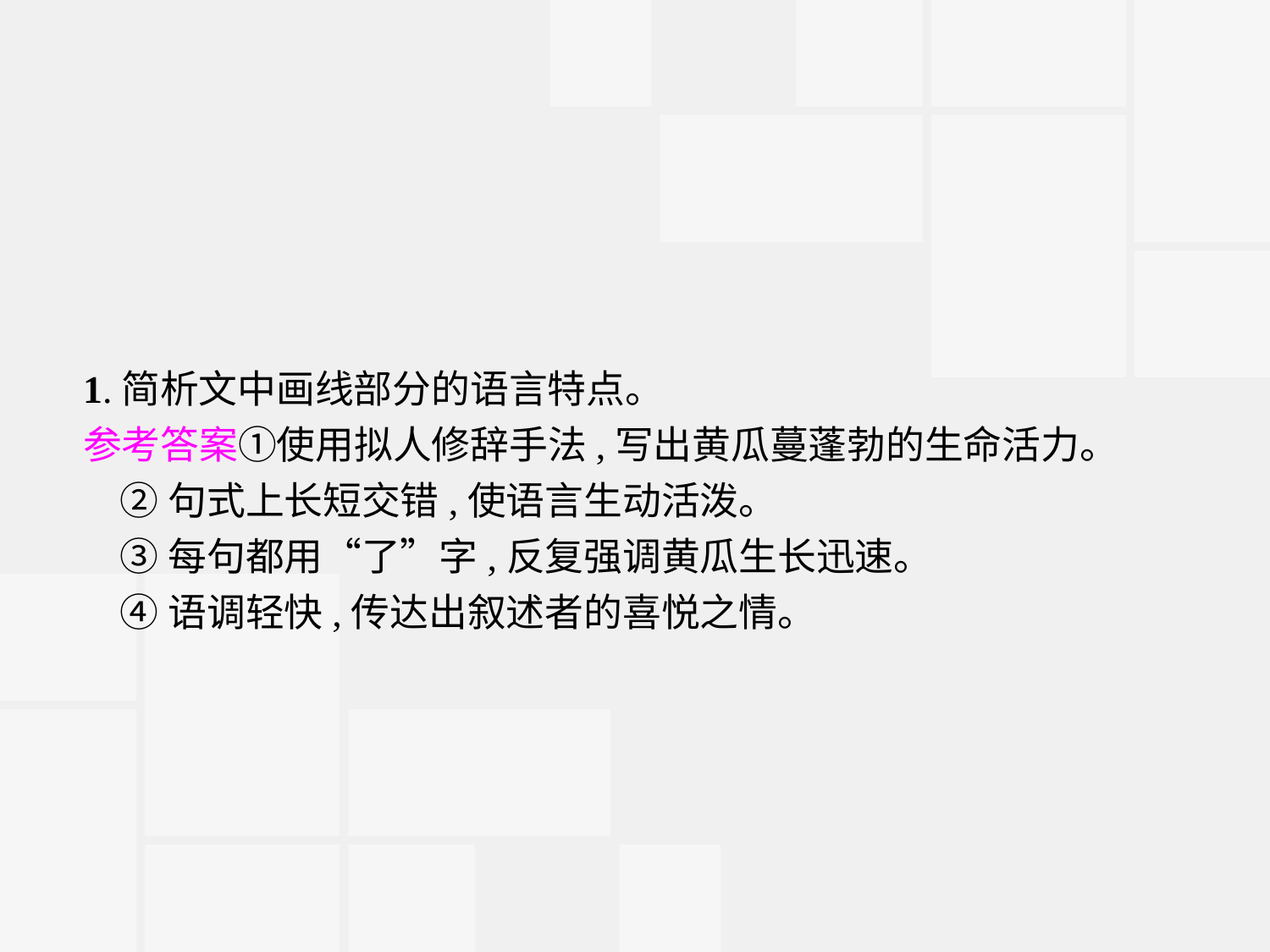

1.简析文中画线部分的语言特点。
参考答案①使用拟人修辞手法,写出黄瓜蔓蓬勃的生命活力。
②句式上长短交错,使语言生动活泼。
③每句都用“了”字,反复强调黄瓜生长迅速。
④语调轻快,传达出叙述者的喜悦之情。